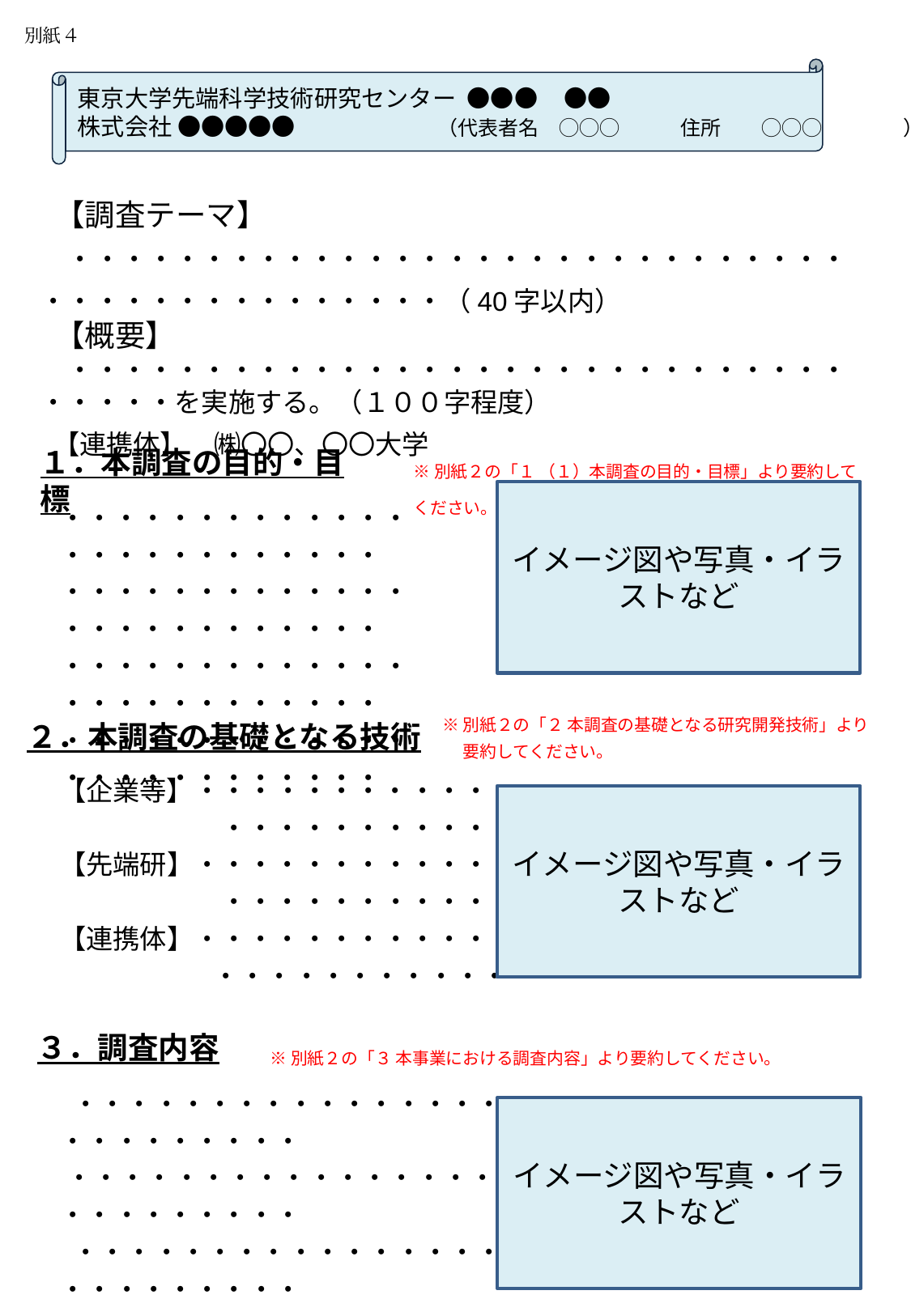

別紙４
東京大学先端科学技術研究センター  ●●●     ●●
株式会社 ●●●●●　　　　　　（代表者名　◯◯◯　　　住所　　◯◯◯　　　　）
 【調査テーマ】
　・・・・・・・・・・・・・・・・・・・・・・・・・・・・・・・・・・・・・・・・・・・・（40字以内）
 【概要】
　・・・・・・・・・・・・・・・・・・・・・・・・・・・・・・・・・・を実施する。（１００字程度）
 【連携体】　㈱〇〇、〇〇大学
１．本調査の目的・目標
※別紙２の「１ （１）本調査の目的・目標」より要約してください。
イメージ図や写真・イラストなど
・・・・・・・・・・・・・・・・・・・・・・・・・
・・・・・・・・・・・・・・・・・・・・・・・・・
・・・・・・・・・・・・・・・・・・・・・・・・・
・・・・・・・・・・・・・・・・・・・・・・・・・
※別紙２の「２ 本調査の基礎となる研究開発技術」より
　 要約してください。
２．本調査の基礎となる技術
【企業等】・・・・・・・・・・・・・・・・・・・
　　　　　　・・・・・・・・・・・・・・・・・・・
【先端研】・・・・・・・・・・・・・・・・・・・
　　　　　　・・・・・・・・・・・・・・・・・・・
【連携体】・・・・・・・・・・・・・・・・・・・
 　　　　　 ・・・・・・・・・・・・・・・・・・・
イメージ図や写真・イラストなど
３．調査内容
※別紙２の「３ 本事業における調査内容」より要約してください。
 ・・・・・・・・・・・・・・・・・・・・・・・・・
 ・・・・・・・・・・・・・・・・・・・・・・・・・
 ・・・・・・・・・・・・・・・・・・・・・・・・・
 ・・・・・・・・・・・・・・・・・・・・・・・・・
イメージ図や写真・イラストなど